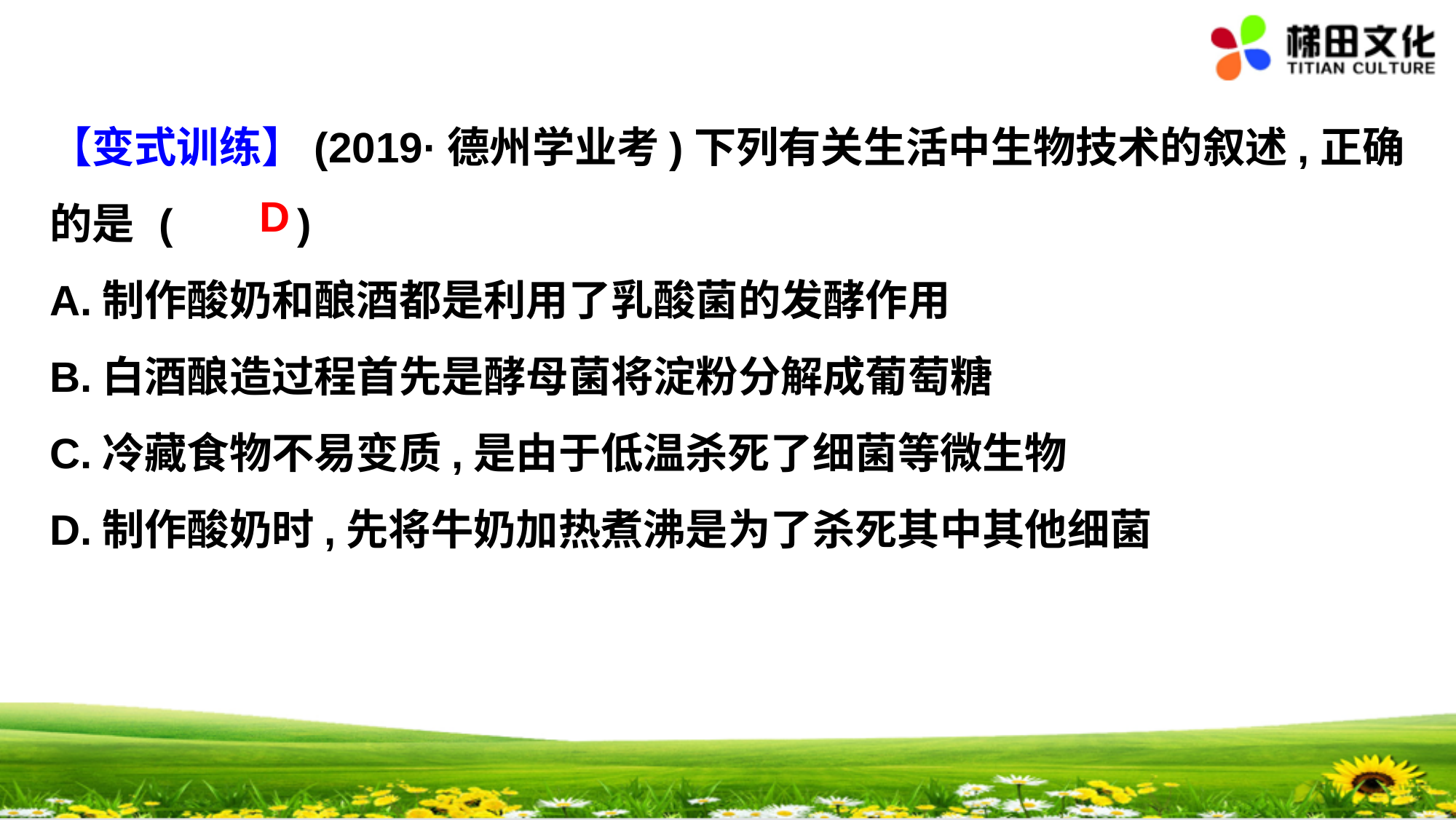

【变式训练】(2019·德州学业考)下列有关生活中生物技术的叙述,正确
的是	(　  　)
A.制作酸奶和酿酒都是利用了乳酸菌的发酵作用
B.白酒酿造过程首先是酵母菌将淀粉分解成葡萄糖
C.冷藏食物不易变质,是由于低温杀死了细菌等微生物
D.制作酸奶时,先将牛奶加热煮沸是为了杀死其中其他细菌
D